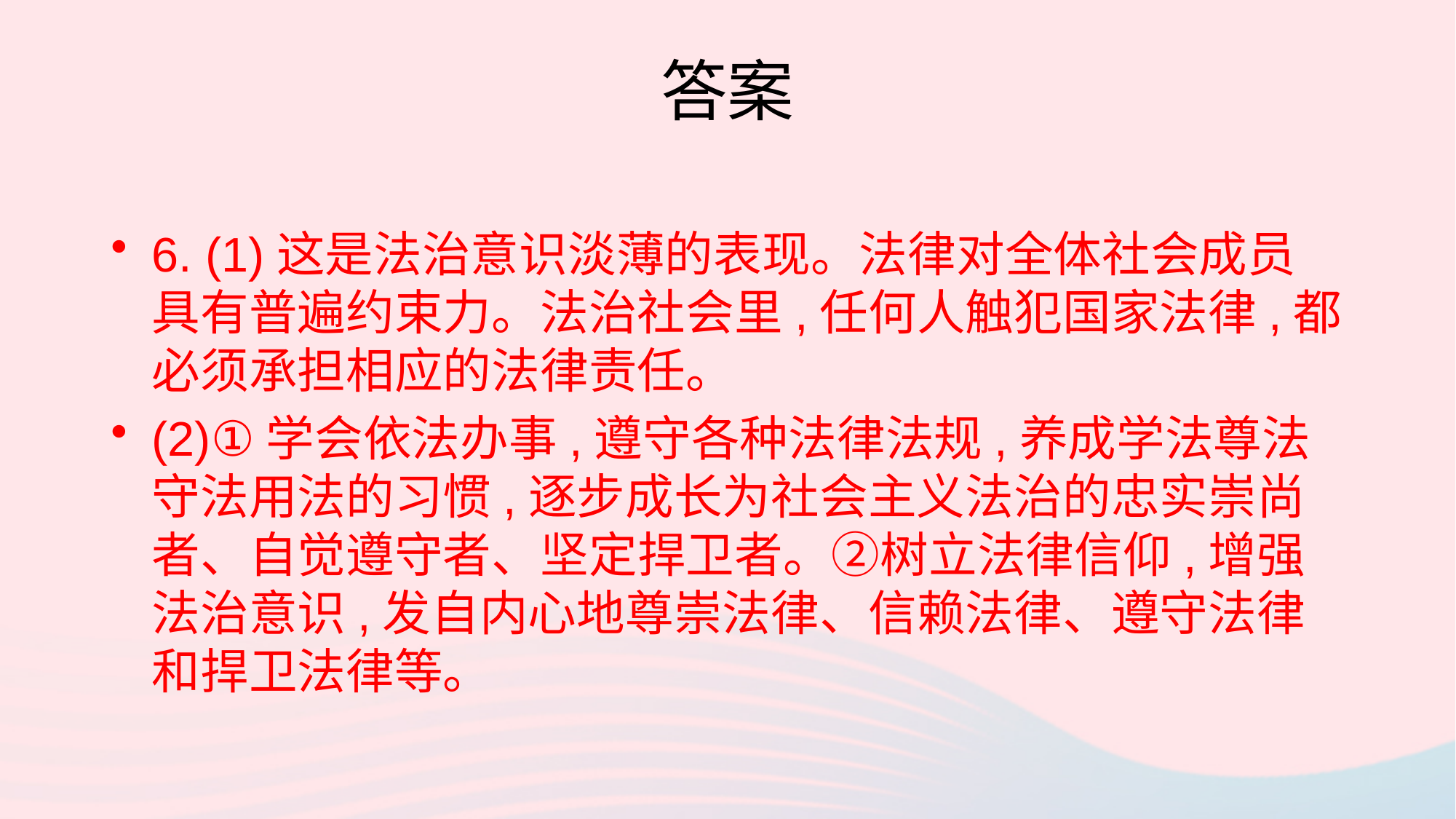

# 答案
6. (1)这是法治意识淡薄的表现。法律对全体社会成员具有普遍约束力。法治社会里,任何人触犯国家法律,都必须承担相应的法律责任。
(2)①学会依法办事,遵守各种法律法规,养成学法尊法守法用法的习惯,逐步成长为社会主义法治的忠实崇尚者、自觉遵守者、坚定捍卫者。②树立法律信仰,增强法治意识,发自内心地尊崇法律、信赖法律、遵守法律和捍卫法律等。